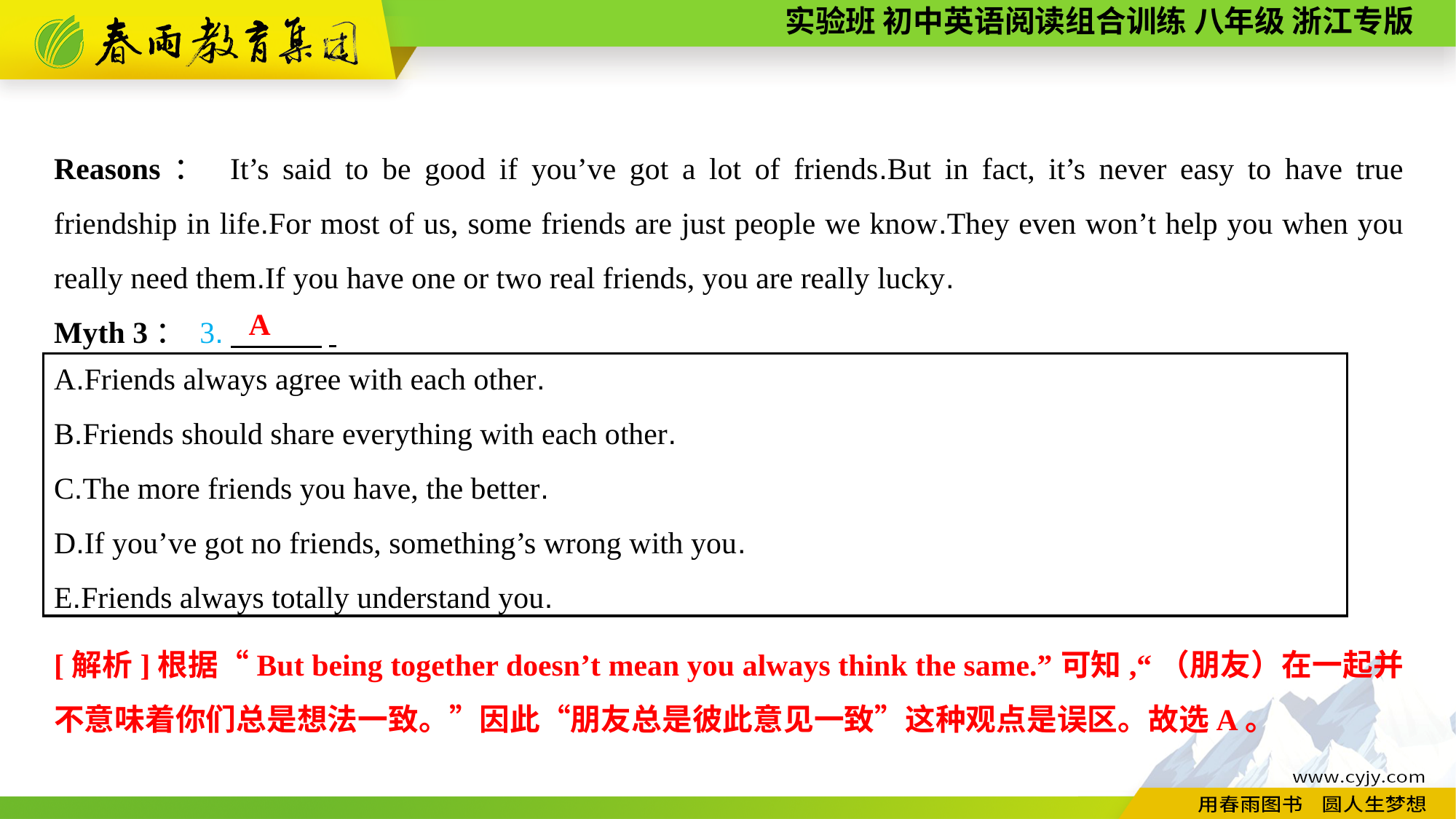

Reasons： It’s said to be good if you’ve got a lot of friends.But in fact, it’s never easy to have true friendship in life.For most of us, some friends are just people we know.They even won’t help you when you really need them.If you have one or two real friends, you are really lucky.
Myth 3： 3.　　　.
A
A.Friends always agree with each other.
B.Friends should share everything with each other.
C.The more friends you have, the better.
D.If you’ve got no friends, something’s wrong with you.
E.Friends always totally understand you.

[解析]根据“But being together doesn’t mean you always think the same.”可知,“（朋友）在一起并不意味着你们总是想法一致。”因此“朋友总是彼此意见一致”这种观点是误区。故选A。